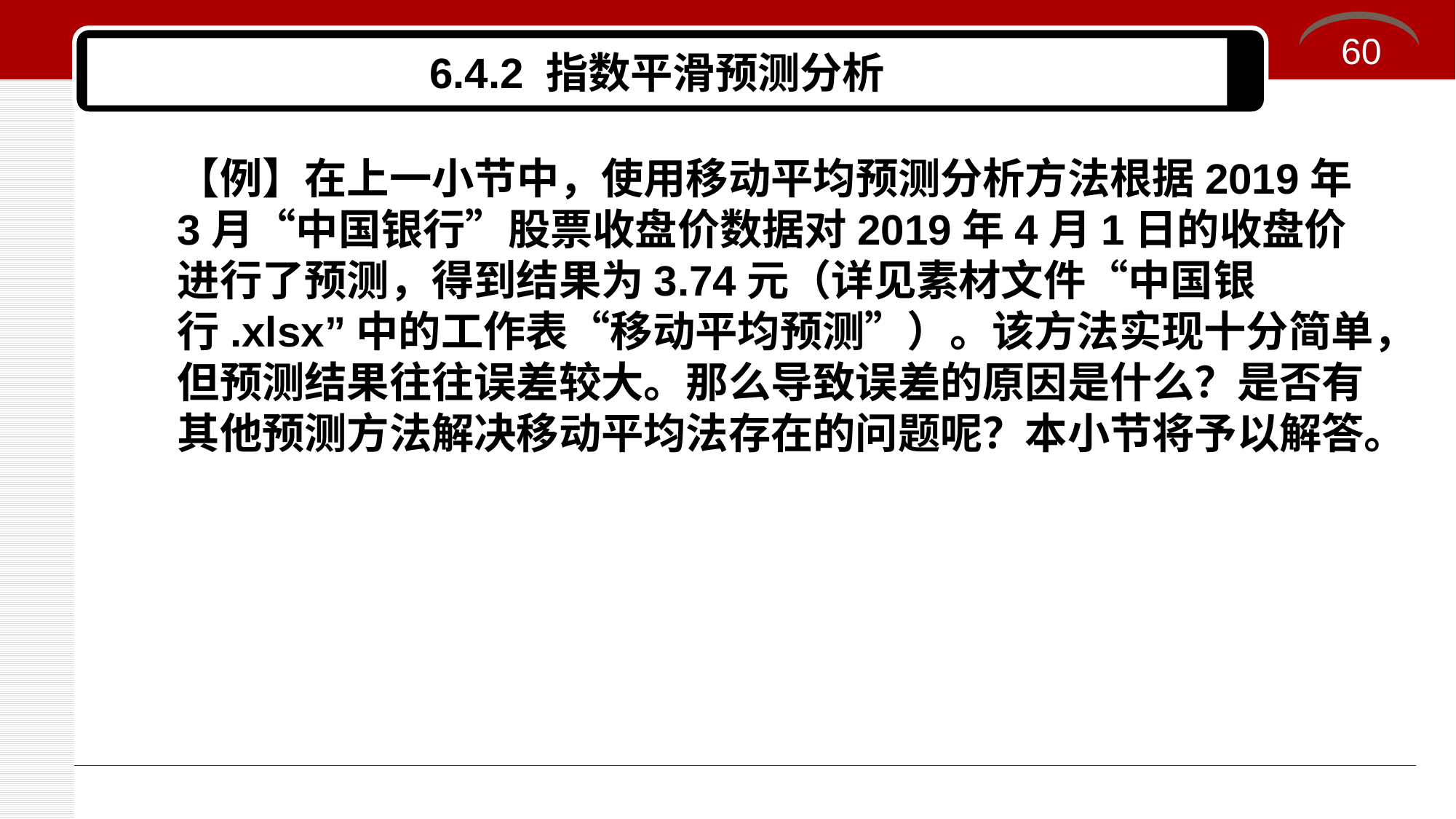

60
# 6.4.2 指数平滑预测分析
【例】在上一小节中，使用移动平均预测分析方法根据2019年3月“中国银行”股票收盘价数据对2019年4月1日的收盘价进行了预测，得到结果为3.74元（详见素材文件“中国银行.xlsx”中的工作表“移动平均预测”）。该方法实现十分简单，但预测结果往往误差较大。那么导致误差的原因是什么？是否有其他预测方法解决移动平均法存在的问题呢？本小节将予以解答。